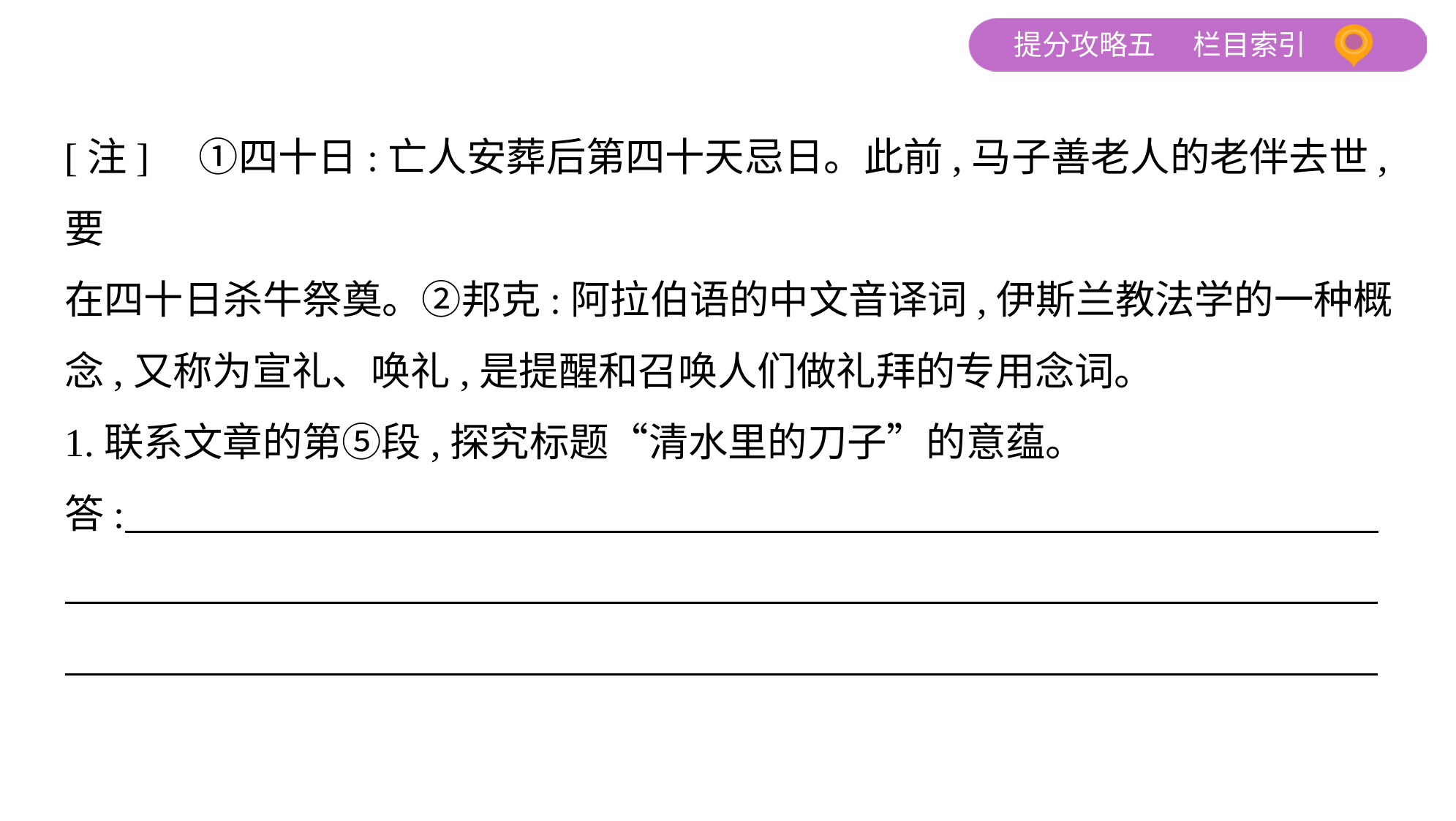

[注]　①四十日:亡人安葬后第四十天忌日。此前,马子善老人的老伴去世,要
在四十日杀牛祭奠。②邦克:阿拉伯语的中文音译词,伊斯兰教法学的一种概
念,又称为宣礼、唤礼,是提醒和召唤人们做礼拜的专用念词。
1.联系文章的第⑤段,探究标题“清水里的刀子”的意蕴。
答: